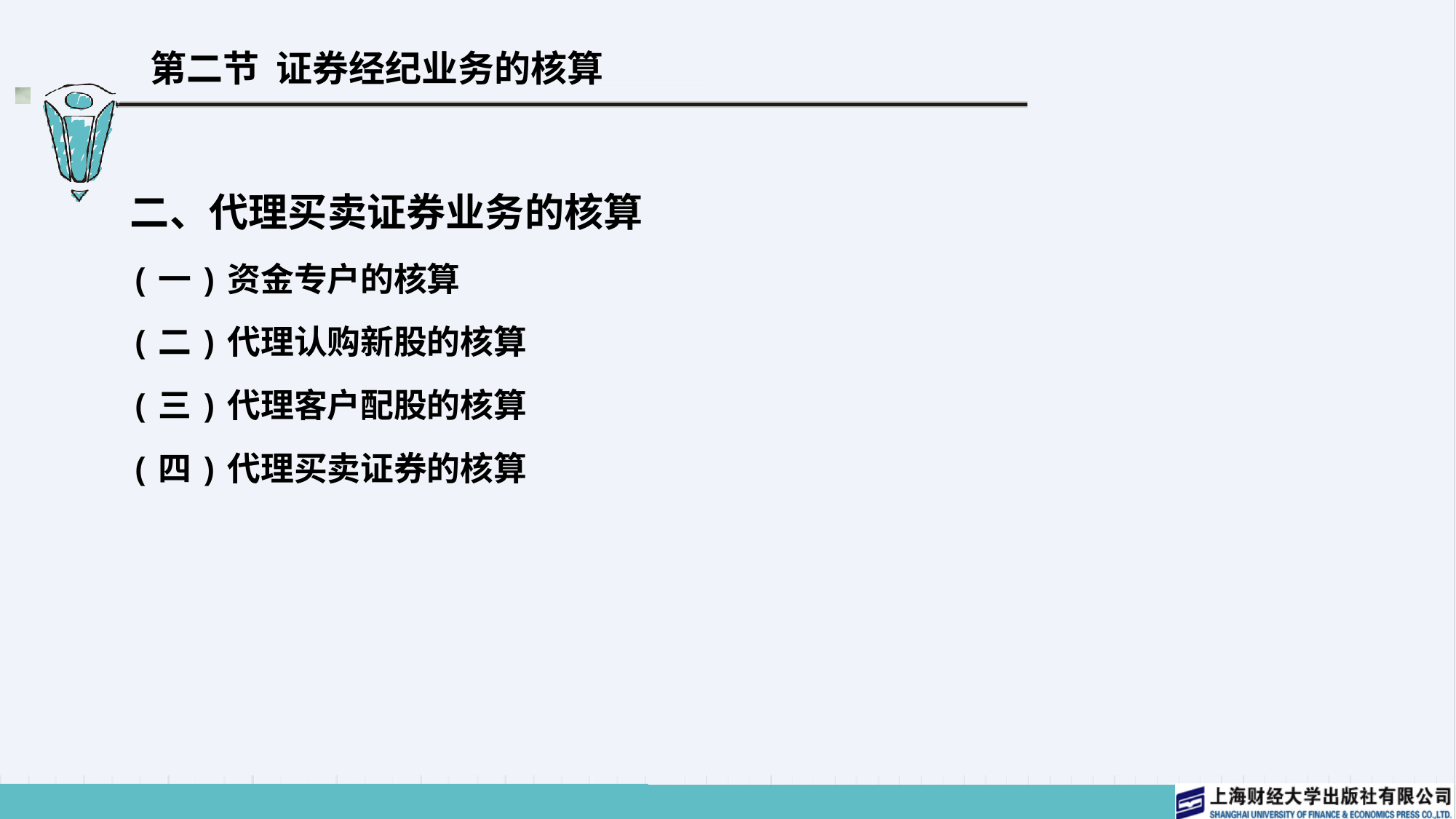

# 第二节  证券经纪业务的核算
二、代理买卖证券业务的核算
(一)资金专户的核算
(二)代理认购新股的核算
(三)代理客户配股的核算
(四)代理买卖证券的核算